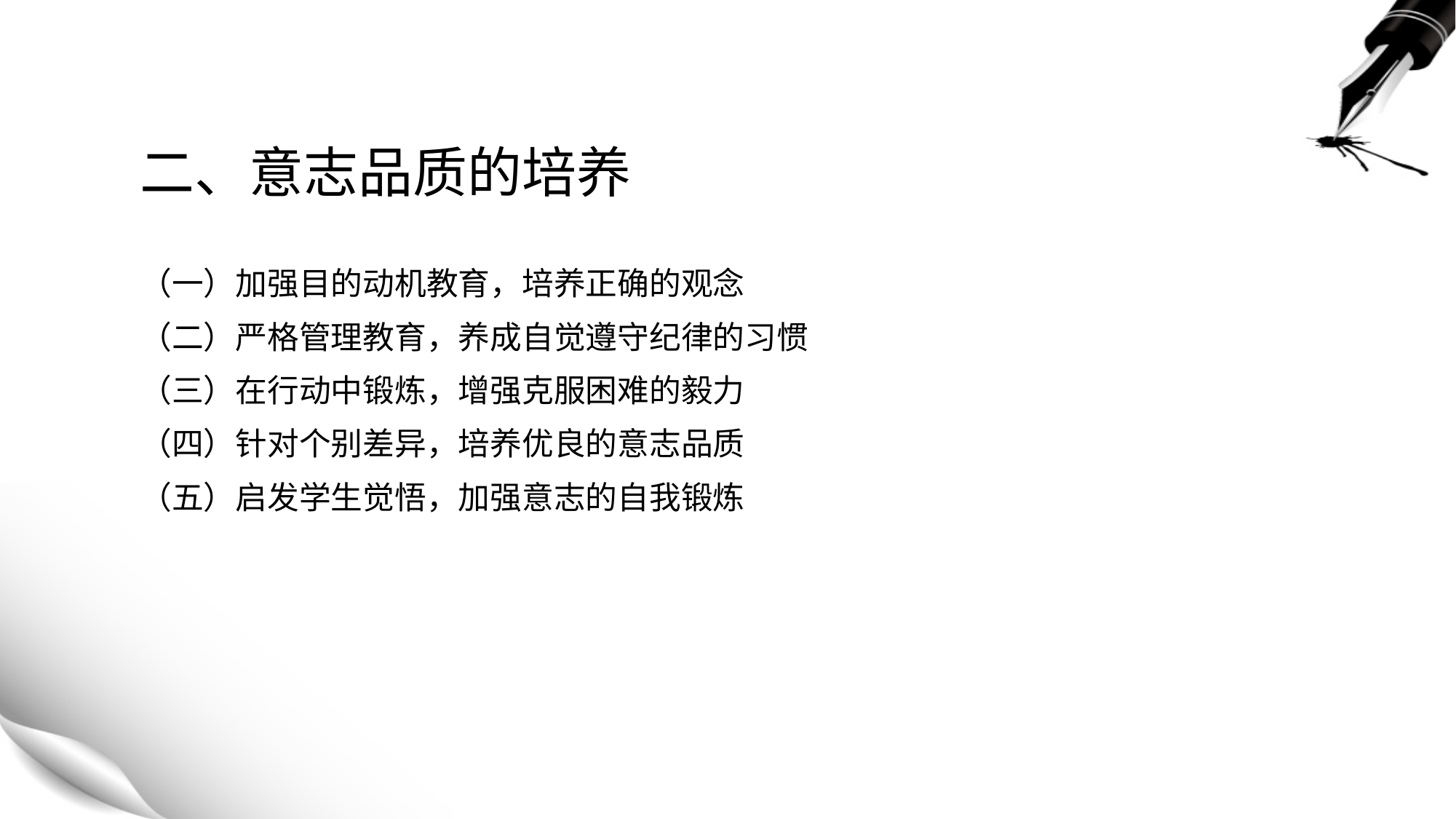

# 二、意志品质的培养
（一）加强目的动机教育，培养正确的观念
（二）严格管理教育，养成自觉遵守纪律的习惯
（三）在行动中锻炼，增强克服困难的毅力
（四）针对个别差异，培养优良的意志品质
（五）启发学生觉悟，加强意志的自我锻炼